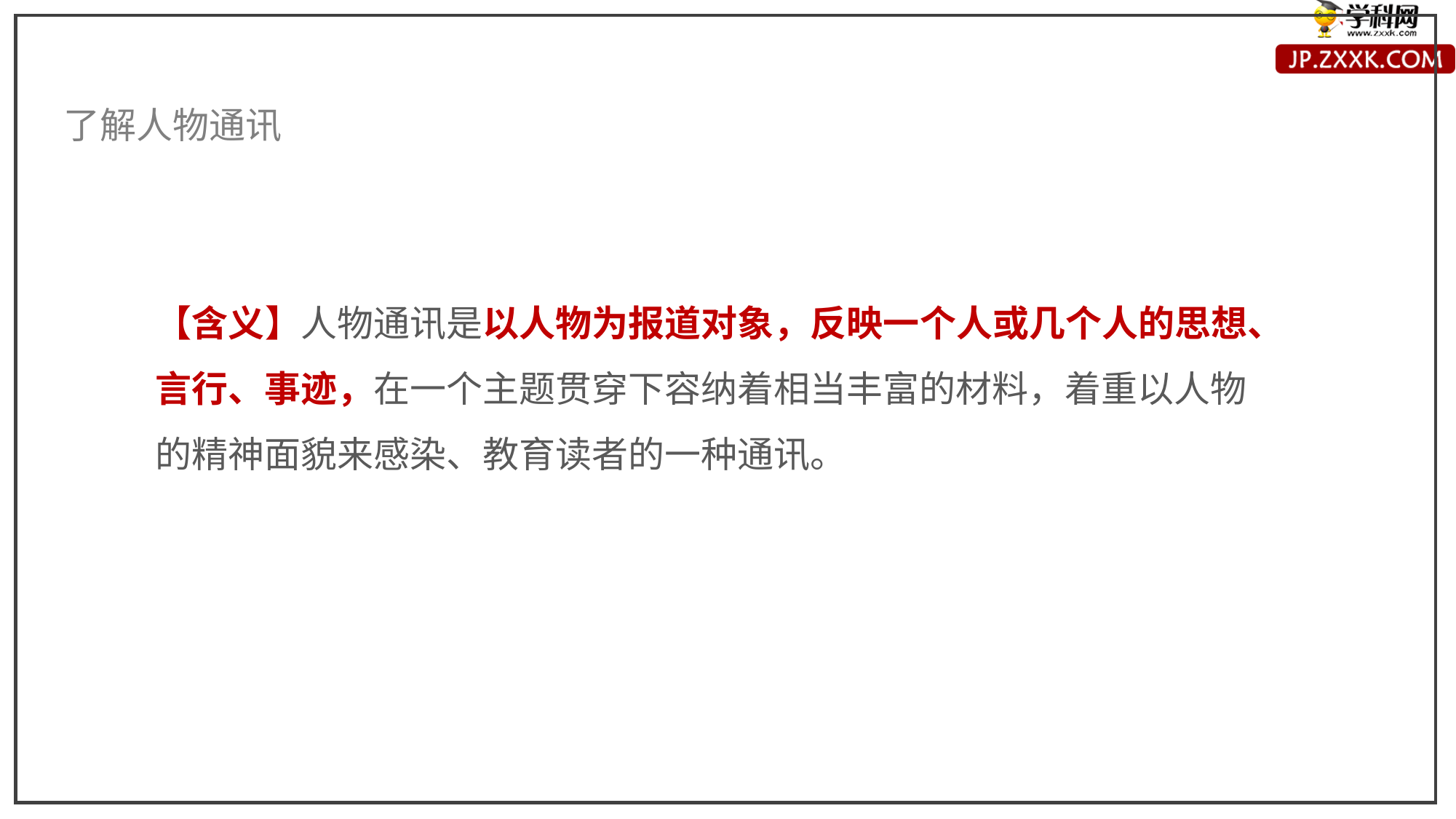

了解人物通讯
【含义】人物通讯是以人物为报道对象，反映一个人或几个人的思想、言行、事迹，在一个主题贯穿下容纳着相当丰富的材料，着重以人物的精神面貌来感染、教育读者的一种通讯。